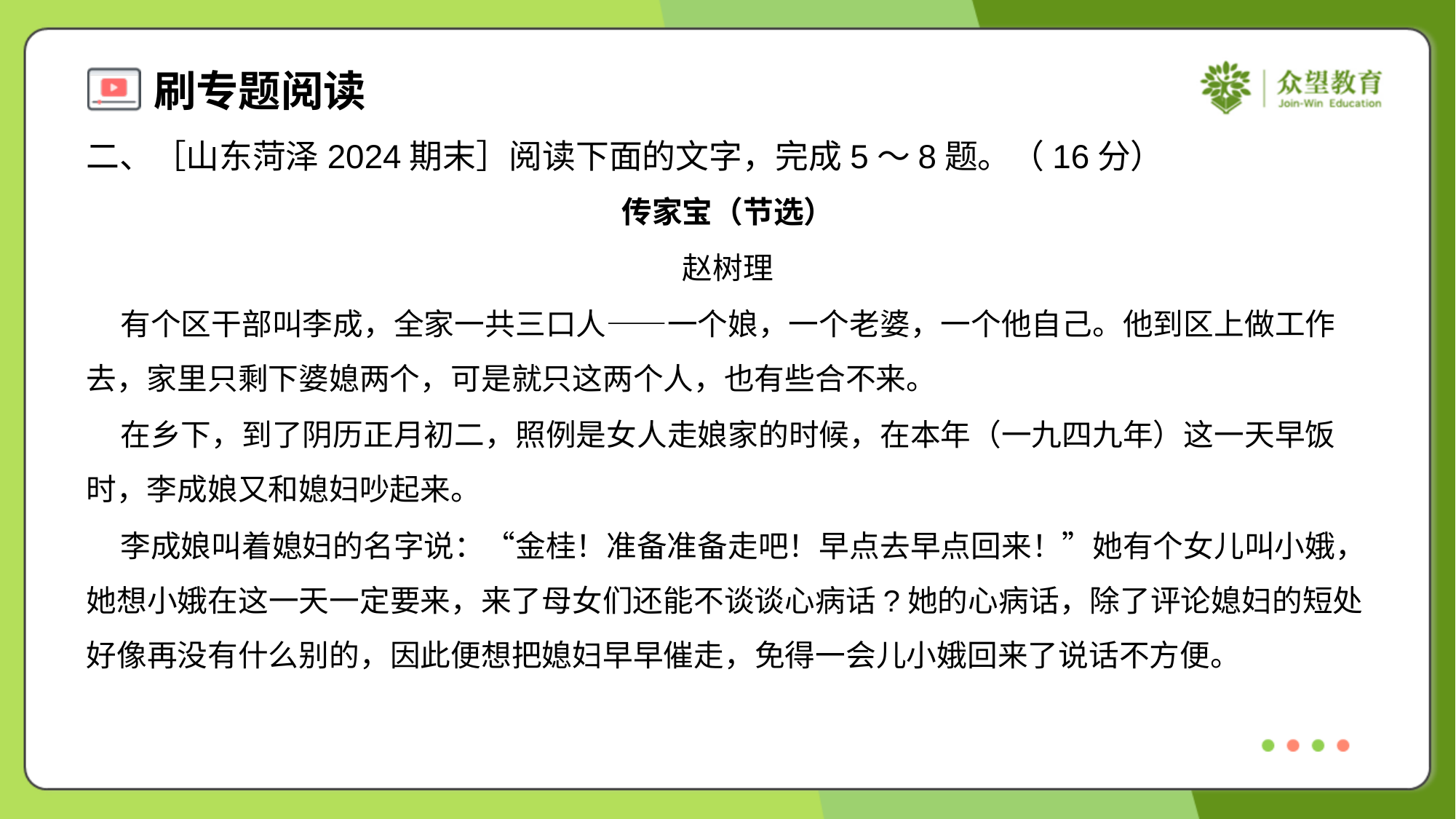

二、［山东菏泽2024期末］阅读下面的文字，完成5～8题。（16分）
传家宝（节选）
赵树理
    有个区干部叫李成，全家一共三口人——一个娘，一个老婆，一个他自己。他到区上做工作
去，家里只剩下婆媳两个，可是就只这两个人，也有些合不来。
    在乡下，到了阴历正月初二，照例是女人走娘家的时候，在本年（一九四九年）这一天早饭
时，李成娘又和媳妇吵起来。
    李成娘叫着媳妇的名字说：“金桂！准备准备走吧！早点去早点回来！”她有个女儿叫小娥，
她想小娥在这一天一定要来，来了母女们还能不谈谈心病话?她的心病话，除了评论媳妇的短处
好像再没有什么别的，因此便想把媳妇早早催走，免得一会儿小娥回来了说话不方便。